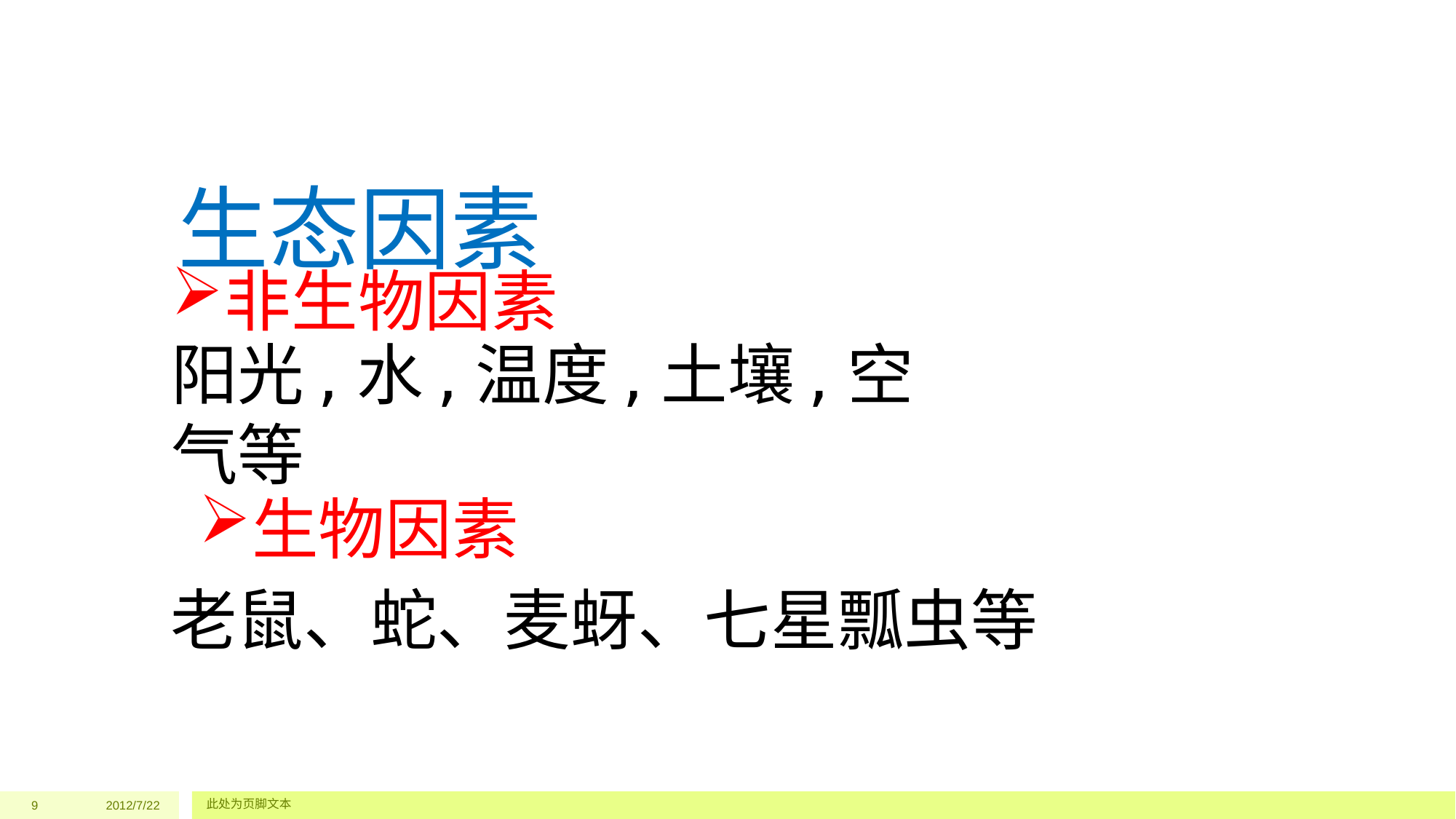

#
生态因素

非生物因素
阳光,水,温度,土壤,空气等
生物因素
老鼠、蛇、麦蚜、七星瓢虫等
9
2012/7/22
此处为页脚文本